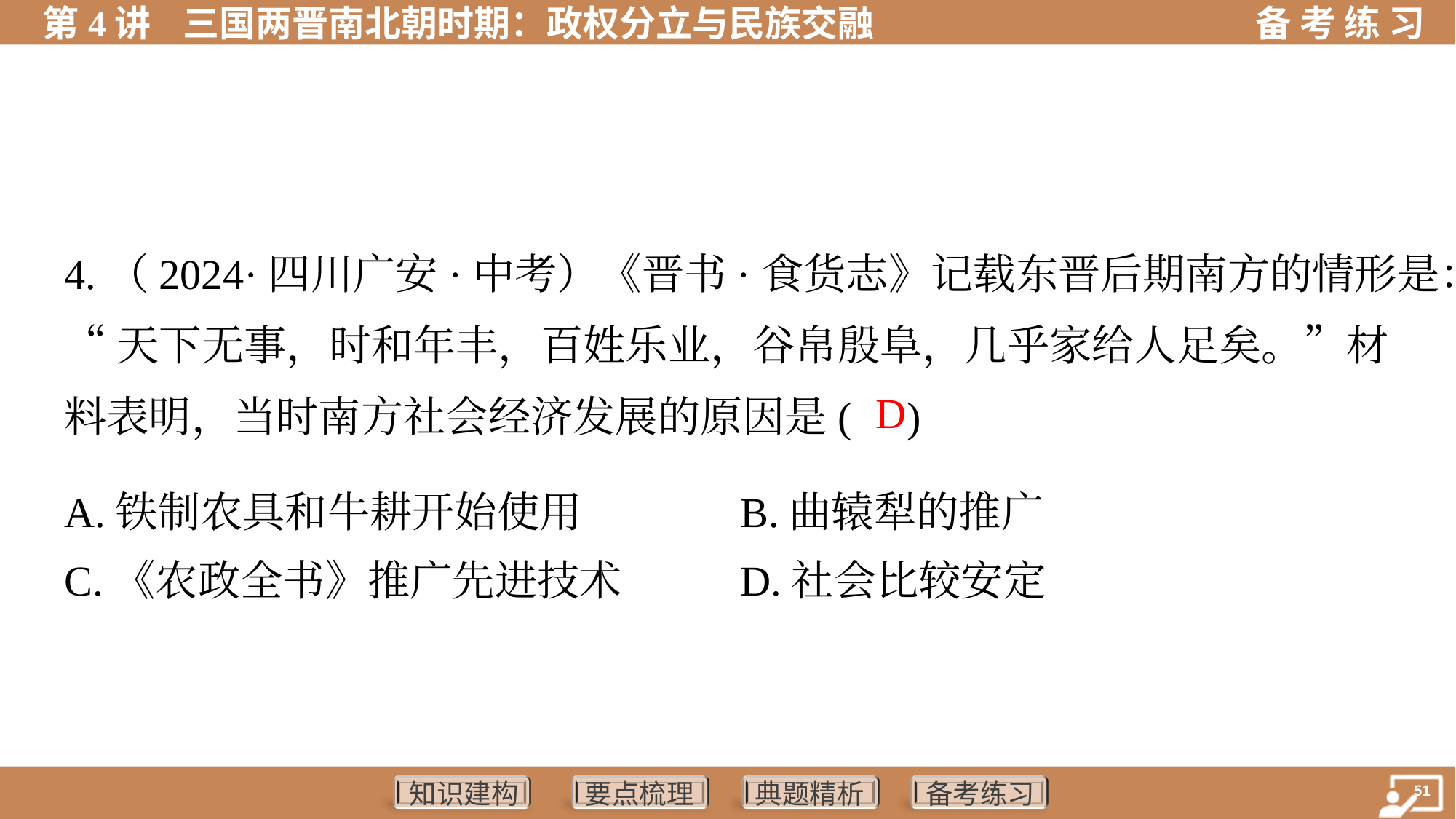

4.（2024·四川广安·中考）《晋书·食货志》记载东晋后期南方的情形是：
“天下无事，时和年丰，百姓乐业，谷帛殷阜，几乎家给人足矣。”材
料表明，当时南方社会经济发展的原因是(     )
D
A.铁制农具和牛耕开始使用	B.曲辕犁的推广
C.《农政全书》推广先进技术	D.社会比较安定